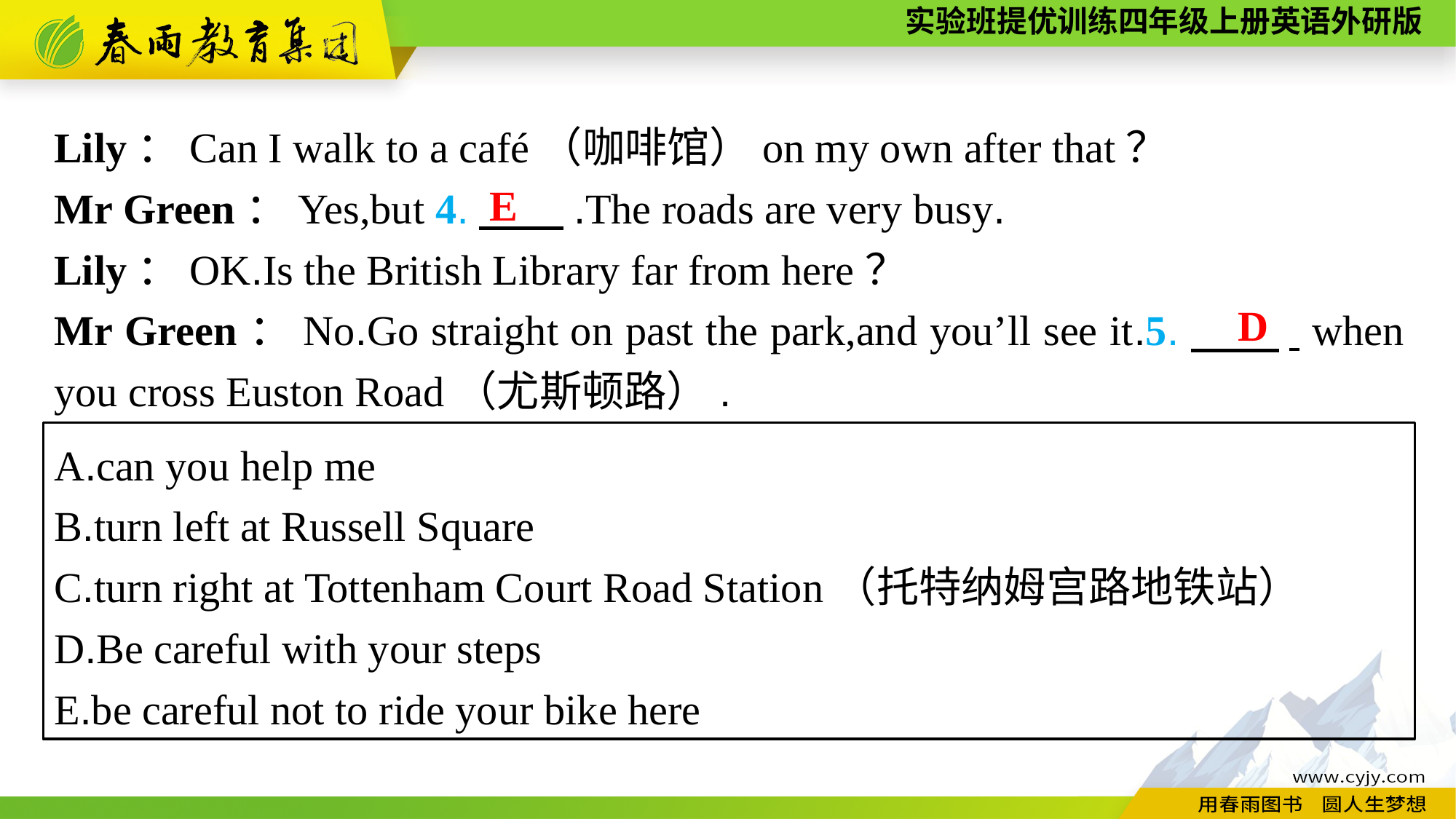

Lily：Can I walk to a café（咖啡馆）on my own after that？
Mr Green：Yes,but 4.　　.The roads are very busy.
Lily：OK.Is the British Library far from here？
Mr Green：No.Go straight on past the park,and you’ll see it.5.　　. when you cross Euston Road（尤斯顿路）.
E
D
A.can you help me
B.turn left at Russell Square
C.turn right at Tottenham Court Road Station（托特纳姆宫路地铁站）
D.Be careful with your steps
E.be careful not to ride your bike here